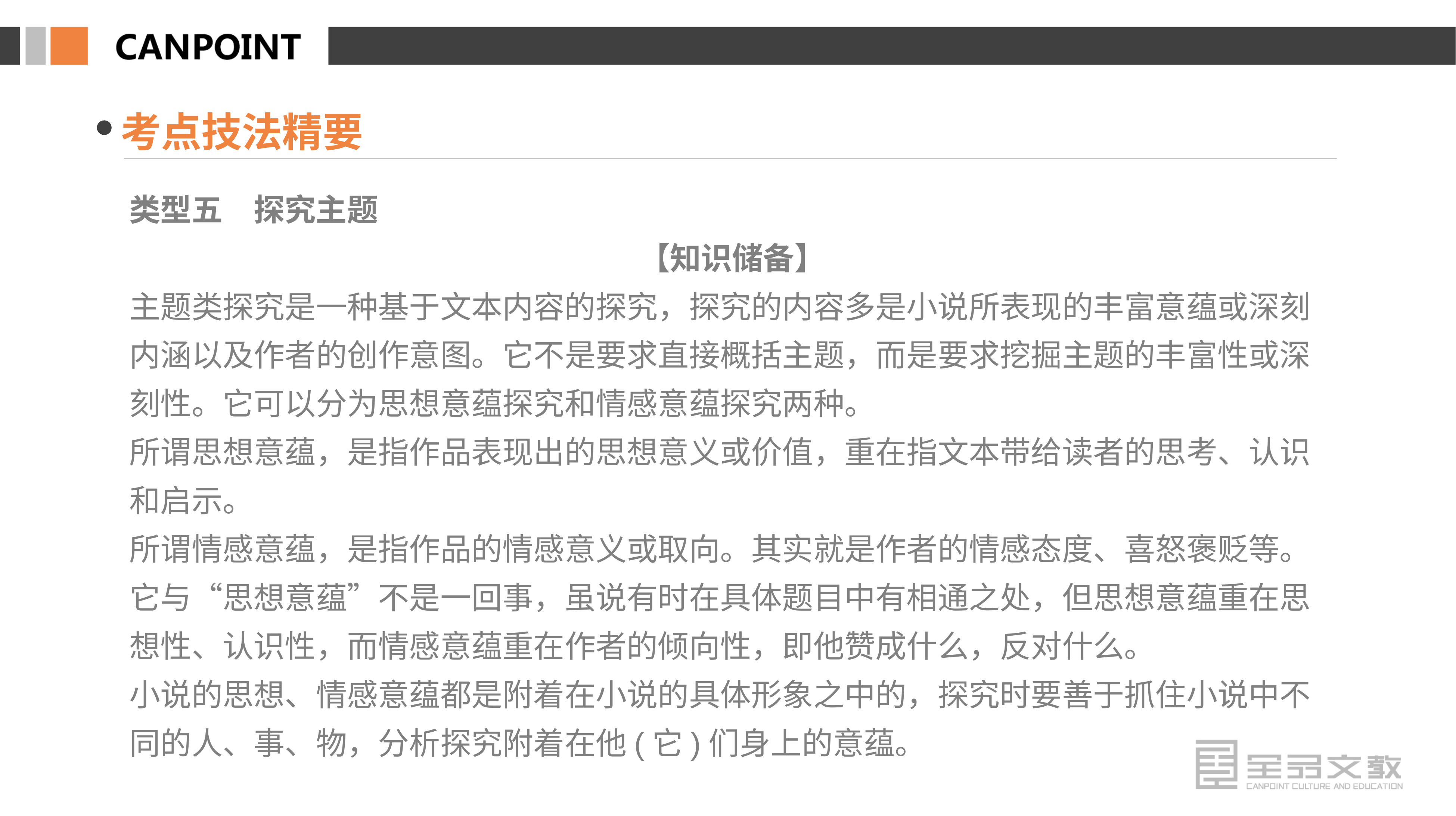

考点技法精要

类型五　探究主题
【知识储备】
主题类探究是一种基于文本内容的探究，探究的内容多是小说所表现的丰富意蕴或深刻内涵以及作者的创作意图。它不是要求直接概括主题，而是要求挖掘主题的丰富性或深刻性。它可以分为思想意蕴探究和情感意蕴探究两种。
所谓思想意蕴，是指作品表现出的思想意义或价值，重在指文本带给读者的思考、认识和启示。
所谓情感意蕴，是指作品的情感意义或取向。其实就是作者的情感态度、喜怒褒贬等。它与“思想意蕴”不是一回事，虽说有时在具体题目中有相通之处，但思想意蕴重在思想性、认识性，而情感意蕴重在作者的倾向性，即他赞成什么，反对什么。
小说的思想、情感意蕴都是附着在小说的具体形象之中的，探究时要善于抓住小说中不同的人、事、物，分析探究附着在他(它)们身上的意蕴。